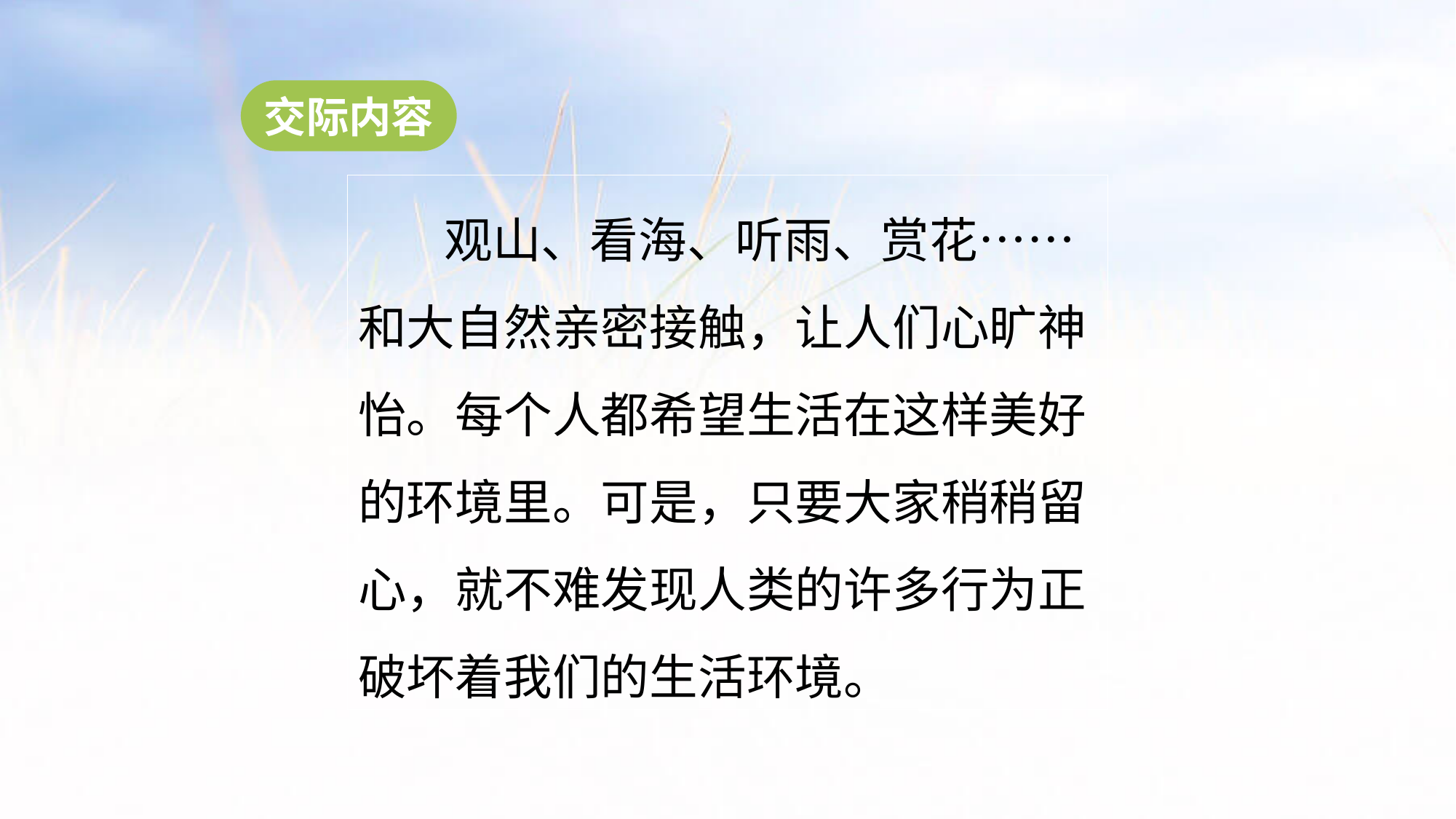

交际内容
观山、看海、听雨、赏花……和大自然亲密接触，让人们心旷神怡。每个人都希望生活在这样美好的环境里。可是，只要大家稍稍留心，就不难发现人类的许多行为正破坏着我们的生活环境。